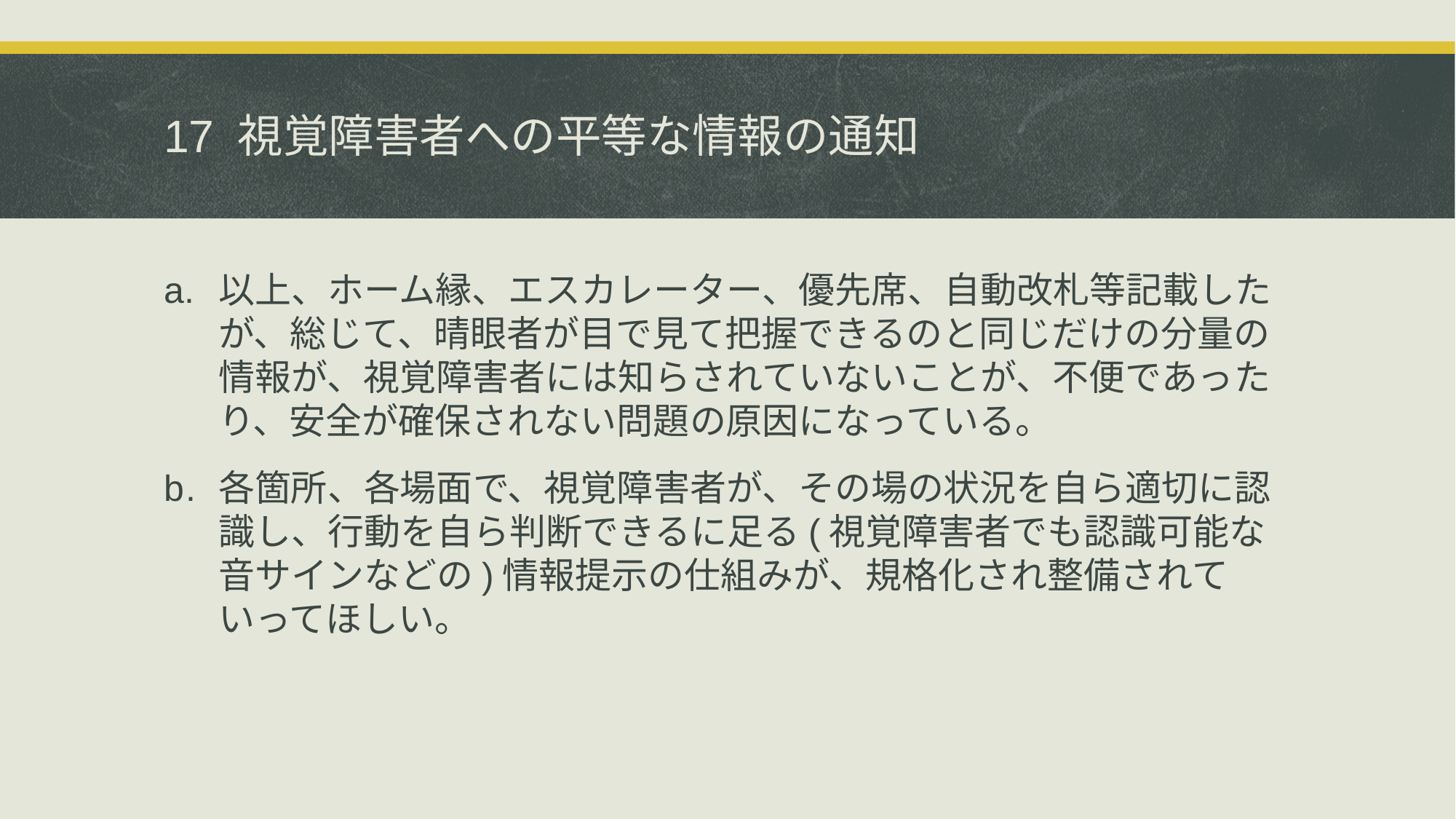

# 17 視覚障害者への平等な情報の通知
以上、ホーム縁、エスカレーター、優先席、自動改札等記載したが、総じて、晴眼者が目で見て把握できるのと同じだけの分量の情報が、視覚障害者には知らされていないことが、不便であったり、安全が確保されない問題の原因になっている。
各箇所、各場面で、視覚障害者が、その場の状況を自ら適切に認識し、行動を自ら判断できるに足る(視覚障害者でも認識可能な音サインなどの)情報提示の仕組みが、規格化され整備されていってほしい。